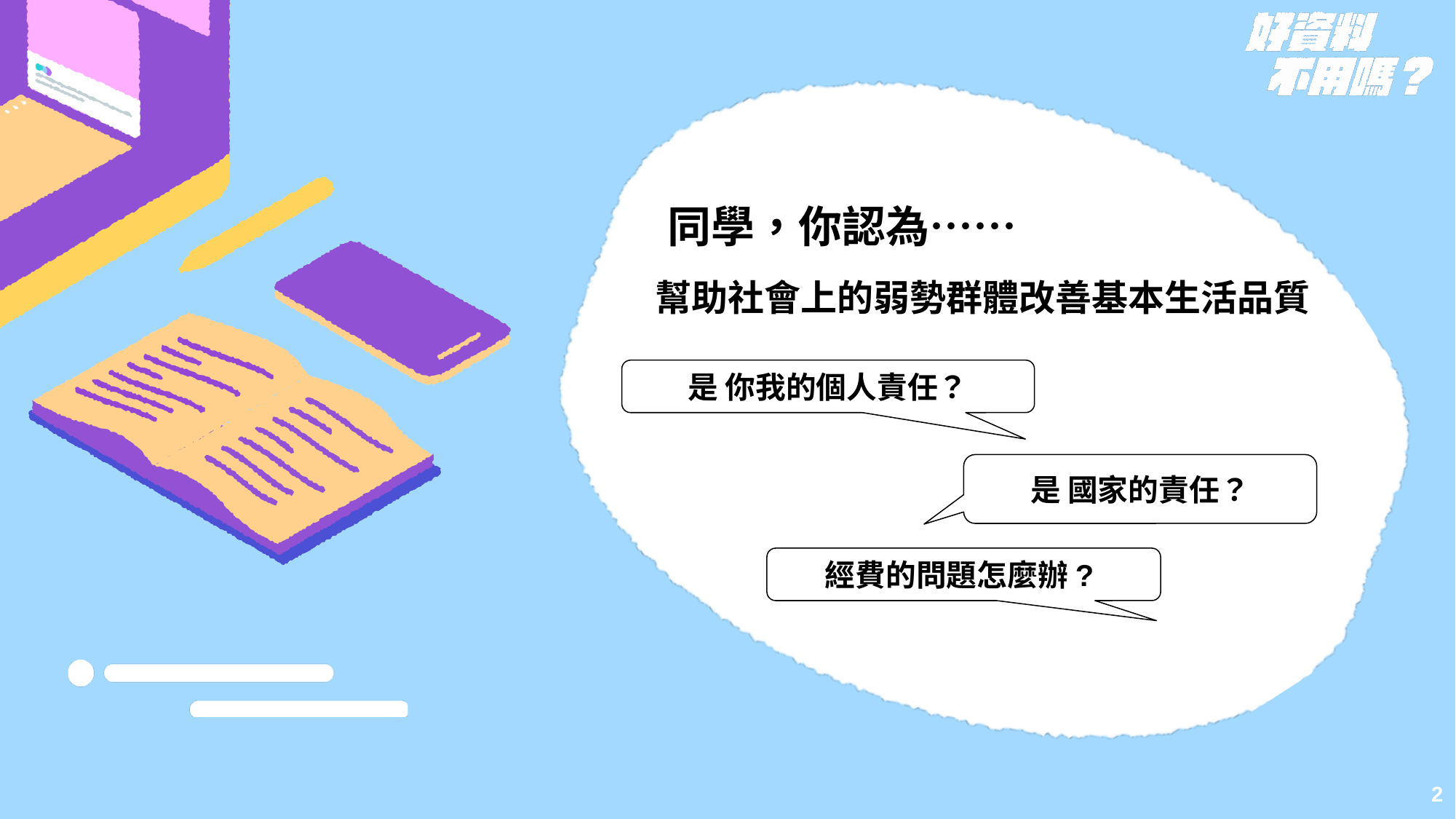

同學，你認為……
幫助社會上的弱勢群體改善基本生活品質
是 你我的個人責任？
是 國家的責任？
經費的問題怎麼辦?